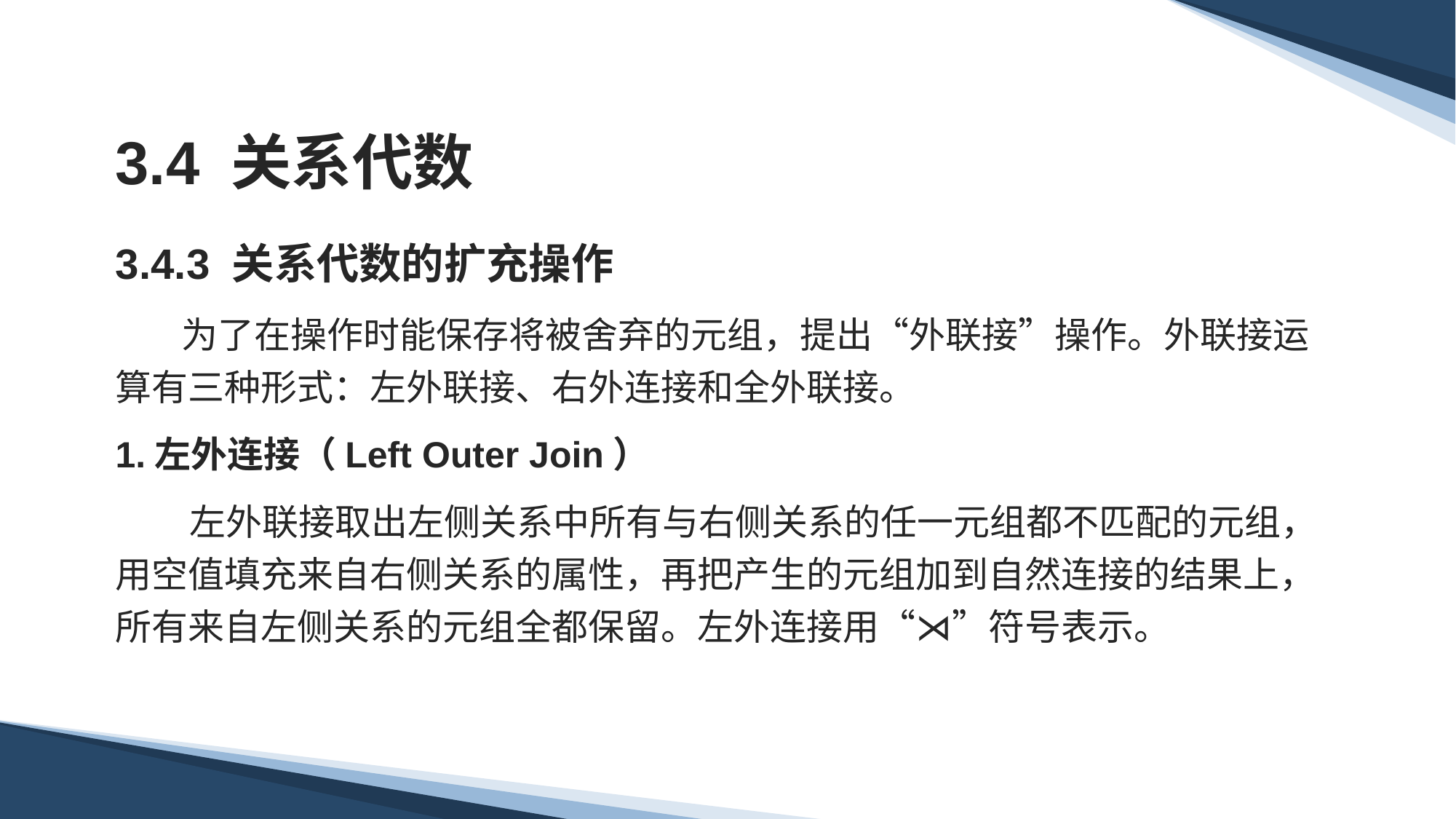

# 3.4 关系代数
3.4.3 关系代数的扩充操作
       为了在操作时能保存将被舍弃的元组，提出“外联接”操作。外联接运算有三种形式：左外联接、右外连接和全外联接。
1.左外连接（Left Outer Join）
        左外联接取出左侧关系中所有与右侧关系的任一元组都不匹配的元组，用空值填充来自右侧关系的属性，再把产生的元组加到自然连接的结果上，所有来自左侧关系的元组全都保留。左外连接用“⋊”符号表示。